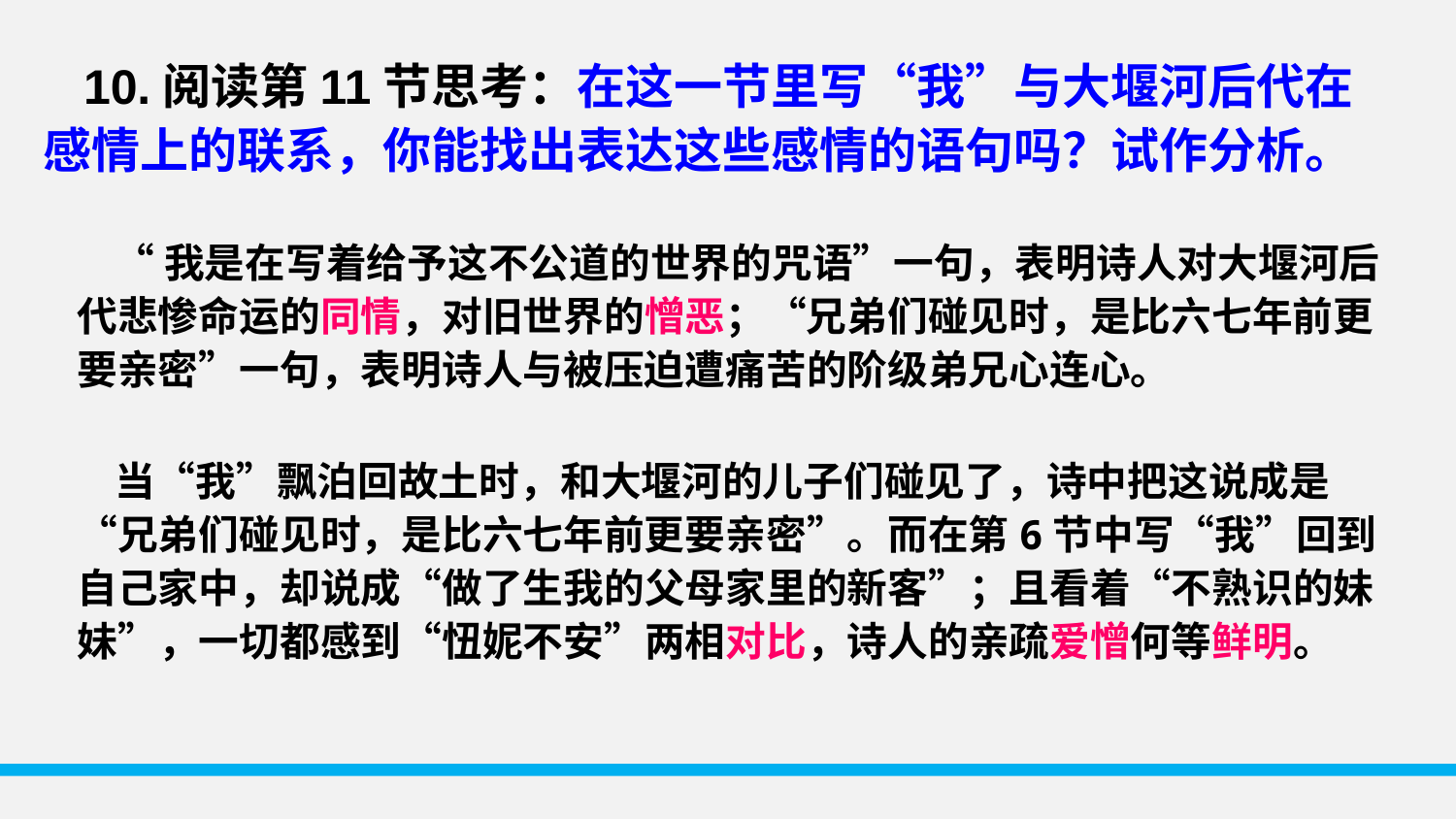

10.阅读第11节思考：在这一节里写“我”与大堰河后代在感情上的联系，你能找出表达这些感情的语句吗？试作分析。
    “我是在写着给予这不公道的世界的咒语”一句，表明诗人对大堰河后代悲惨命运的同情，对旧世界的憎恶；“兄弟们碰见时，是比六七年前更要亲密”一句，表明诗人与被压迫遭痛苦的阶级弟兄心连心。
   当“我”飘泊回故土时，和大堰河的儿子们碰见了，诗中把这说成是“兄弟们碰见时，是比六七年前更要亲密”。而在第6节中写“我”回到自己家中，却说成“做了生我的父母家里的新客”；且看着“不熟识的妹妹”，一切都感到“忸妮不安”两相对比，诗人的亲疏爱憎何等鲜明。